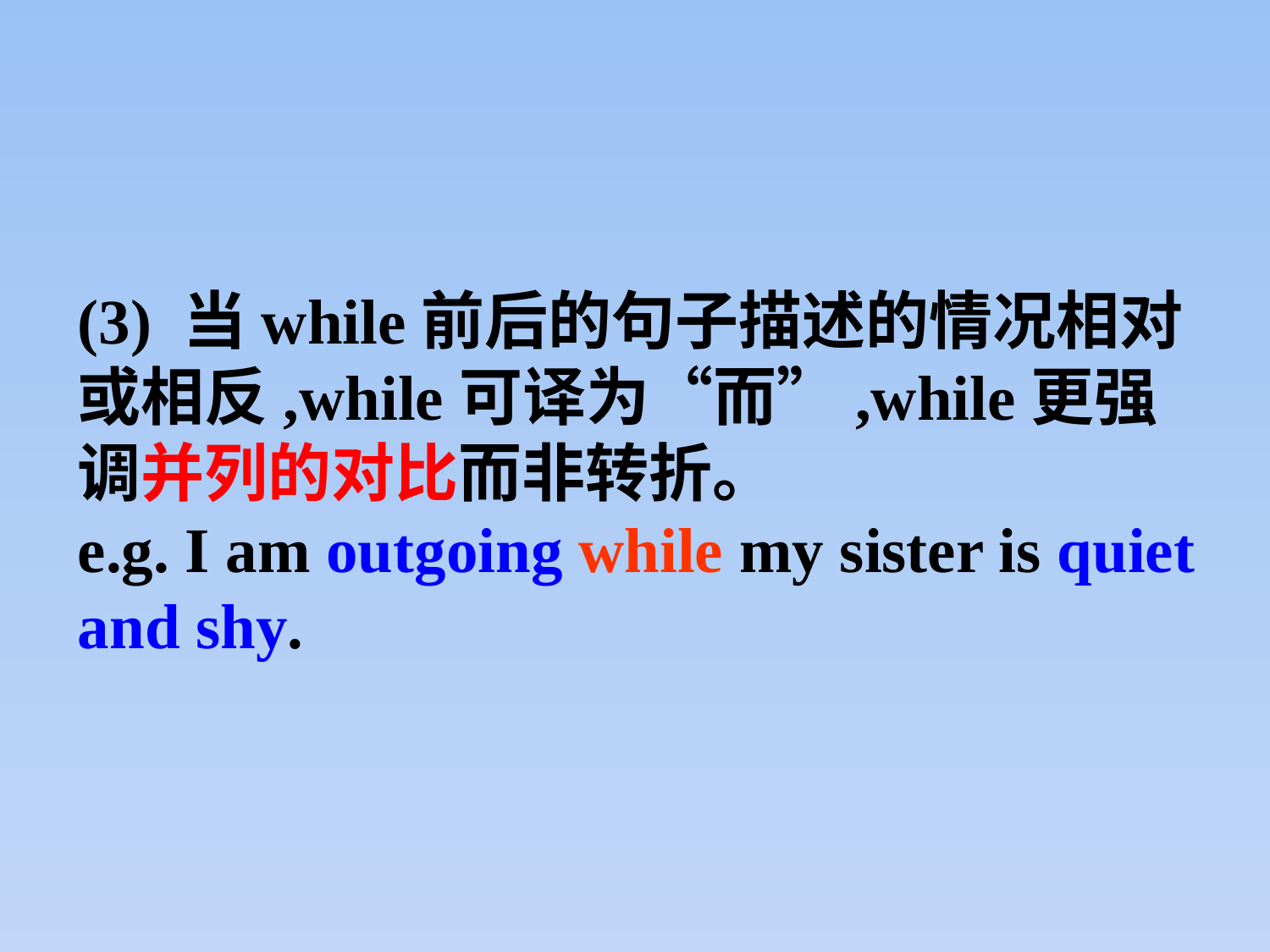

(3) 当while前后的句子描述的情况相对或相反,while可译为“而”,while更强调并列的对比而非转折。
e.g. I am outgoing while my sister is quiet and shy.